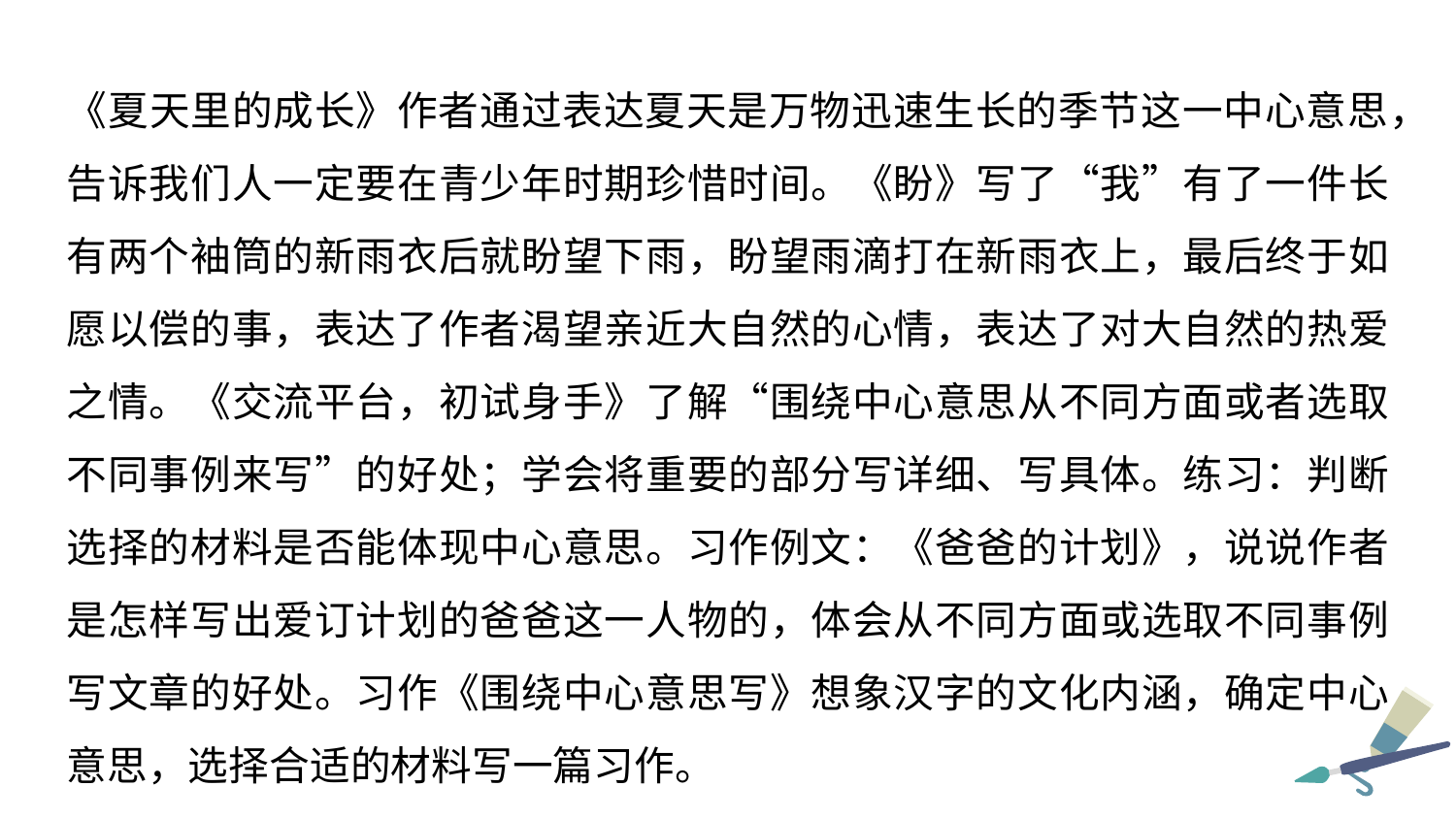

《夏天里的成长》作者通过表达夏天是万物迅速生长的季节这一中心意思，告诉我们人一定要在青少年时期珍惜时间。《盼》写了“我”有了一件长有两个袖筒的新雨衣后就盼望下雨，盼望雨滴打在新雨衣上，最后终于如愿以偿的事，表达了作者渴望亲近大自然的心情，表达了对大自然的热爱之情。《交流平台，初试身手》了解“围绕中心意思从不同方面或者选取不同事例来写”的好处；学会将重要的部分写详细、写具体。练习：判断选择的材料是否能体现中心意思。习作例文：《爸爸的计划》，说说作者是怎样写出爱订计划的爸爸这一人物的，体会从不同方面或选取不同事例写文章的好处。习作《围绕中心意思写》想象汉字的文化内涵，确定中心意思，选择合适的材料写一篇习作。